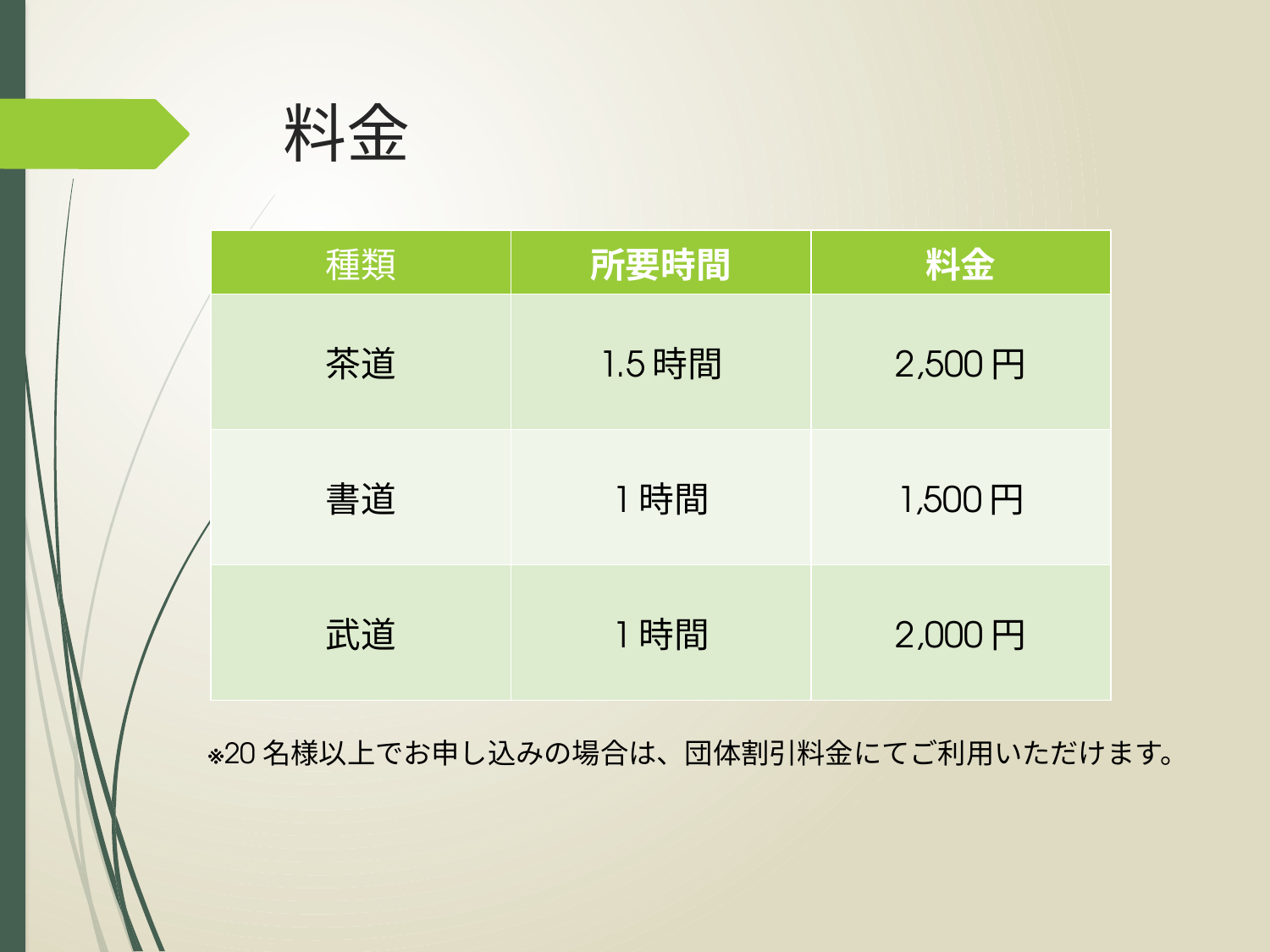

# 料金
| 種類 | 所要時間 | 料金 |
| --- | --- | --- |
| 茶道 | 1.5時間 | 2,500円 |
| 書道 | 1時間 | 1,500円 |
| 武道 | 1時間 | 2,000円 |
※20名様以上でお申し込みの場合は、団体割引料金にてご利用いただけます。